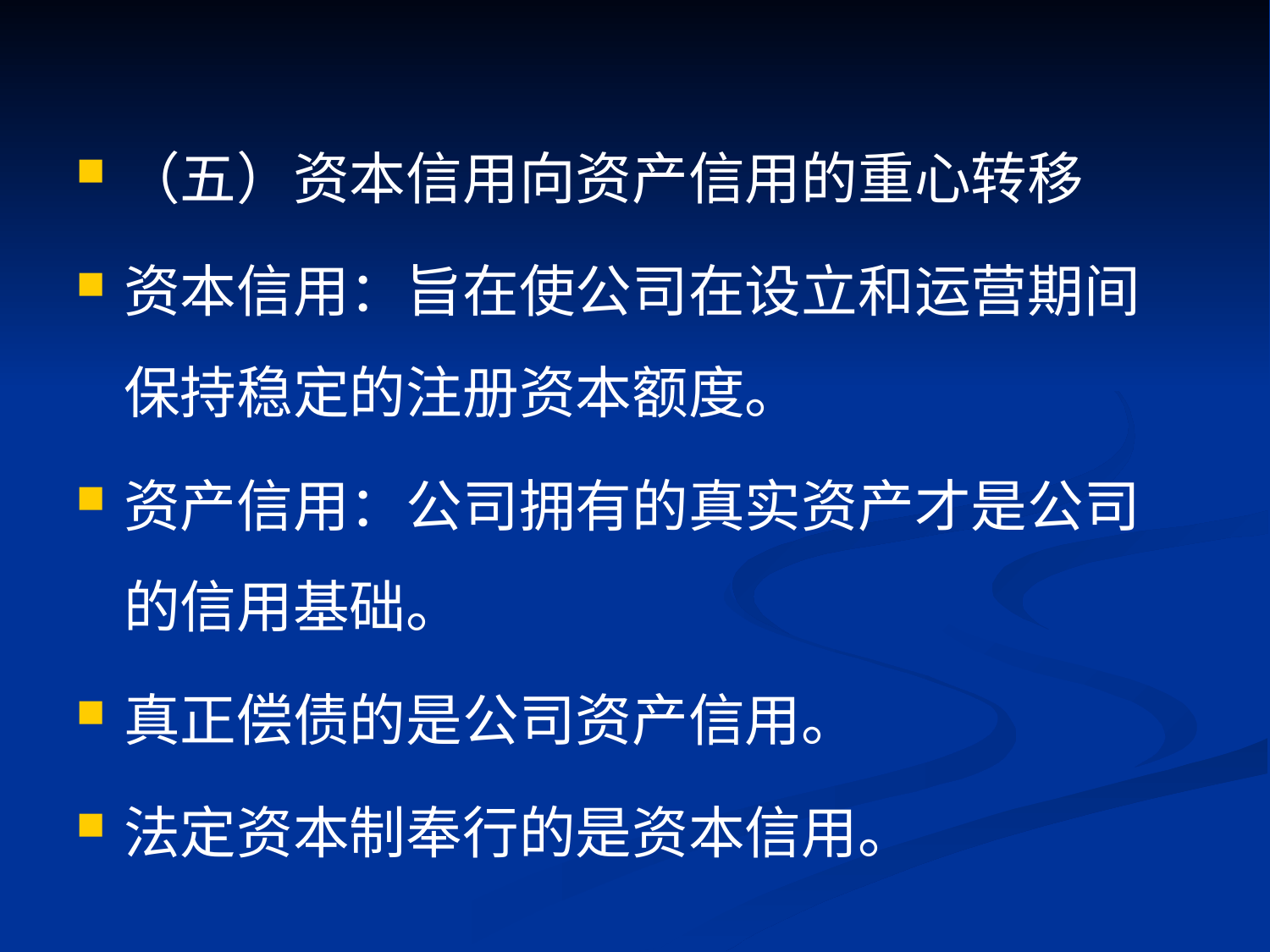

#
（五）资本信用向资产信用的重心转移
资本信用：旨在使公司在设立和运营期间保持稳定的注册资本额度。
资产信用：公司拥有的真实资产才是公司的信用基础。
真正偿债的是公司资产信用。
法定资本制奉行的是资本信用。